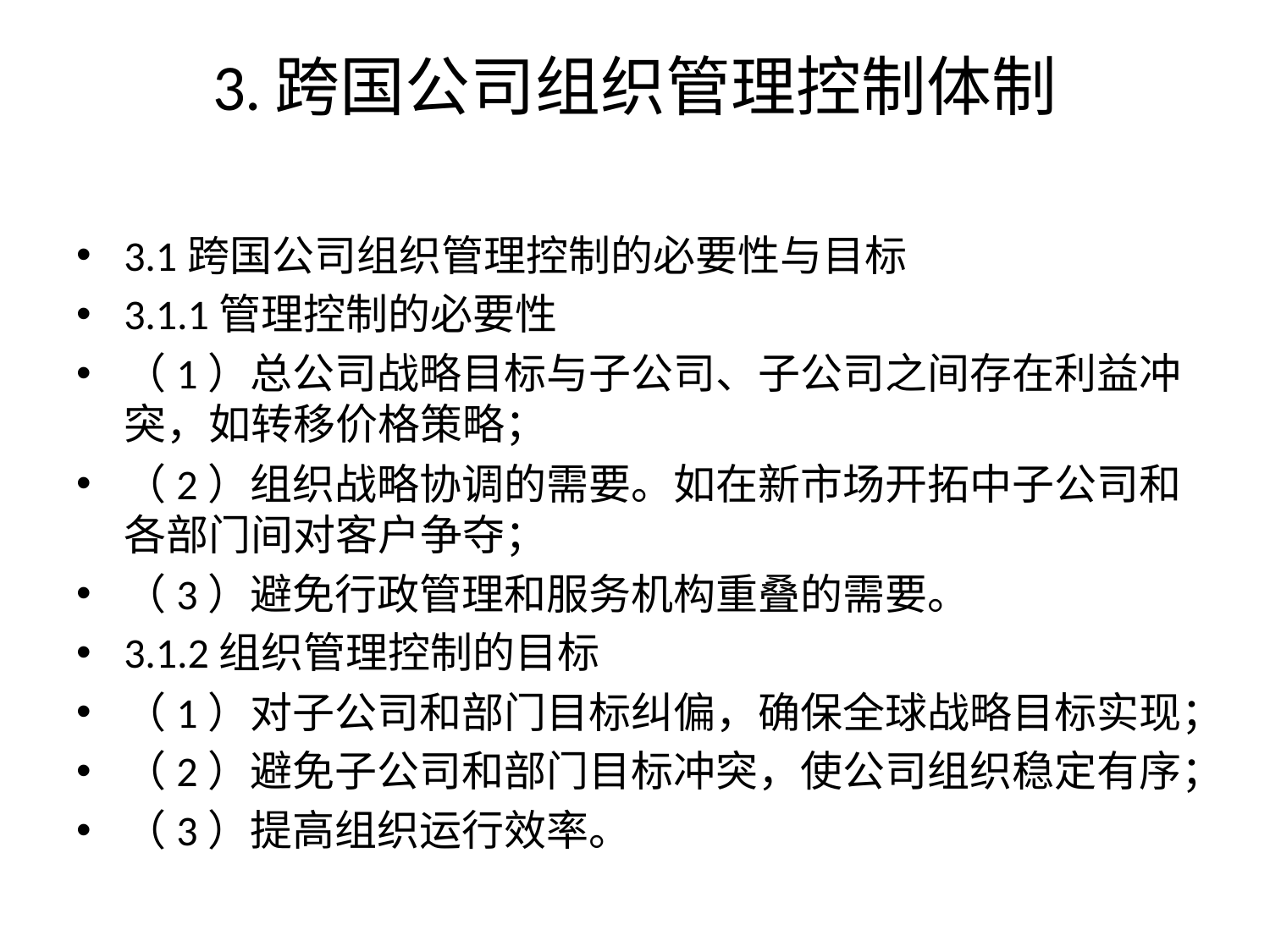

# 3.跨国公司组织管理控制体制
3.1跨国公司组织管理控制的必要性与目标
3.1.1管理控制的必要性
（1）总公司战略目标与子公司、子公司之间存在利益冲突，如转移价格策略；
（2）组织战略协调的需要。如在新市场开拓中子公司和各部门间对客户争夺；
（3）避免行政管理和服务机构重叠的需要。
3.1.2组织管理控制的目标
（1）对子公司和部门目标纠偏，确保全球战略目标实现；
（2）避免子公司和部门目标冲突，使公司组织稳定有序；
（3）提高组织运行效率。